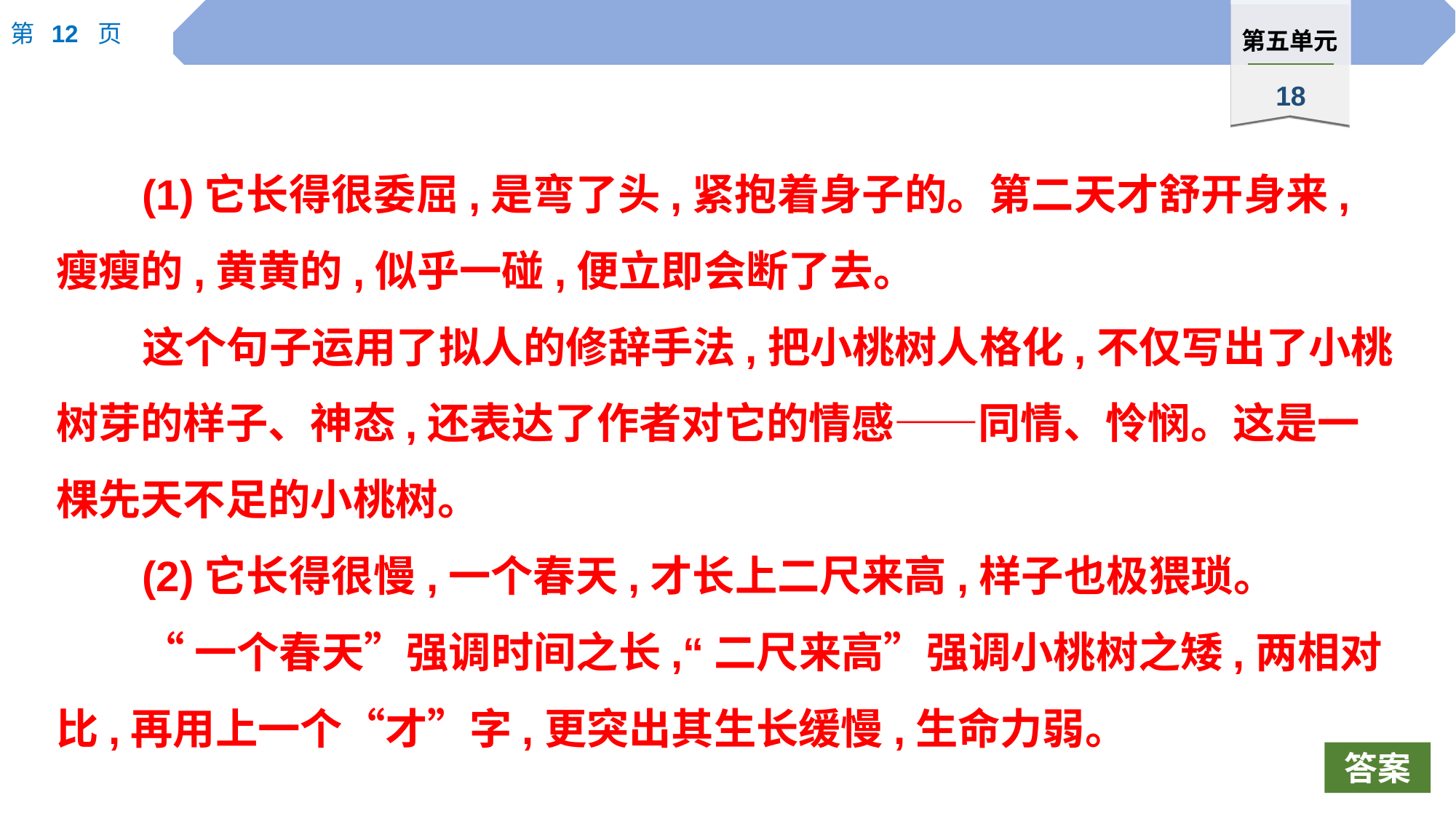

(1)它长得很委屈,是弯了头,紧抱着身子的。第二天才舒开身来,瘦瘦的,黄黄的,似乎一碰,便立即会断了去。
这个句子运用了拟人的修辞手法,把小桃树人格化,不仅写出了小桃树芽的样子、神态,还表达了作者对它的情感——同情、怜悯。这是一棵先天不足的小桃树。
(2)它长得很慢,一个春天,才长上二尺来高,样子也极猥琐。
“一个春天”强调时间之长,“二尺来高”强调小桃树之矮,两相对比,再用上一个“才”字,更突出其生长缓慢,生命力弱。

答案